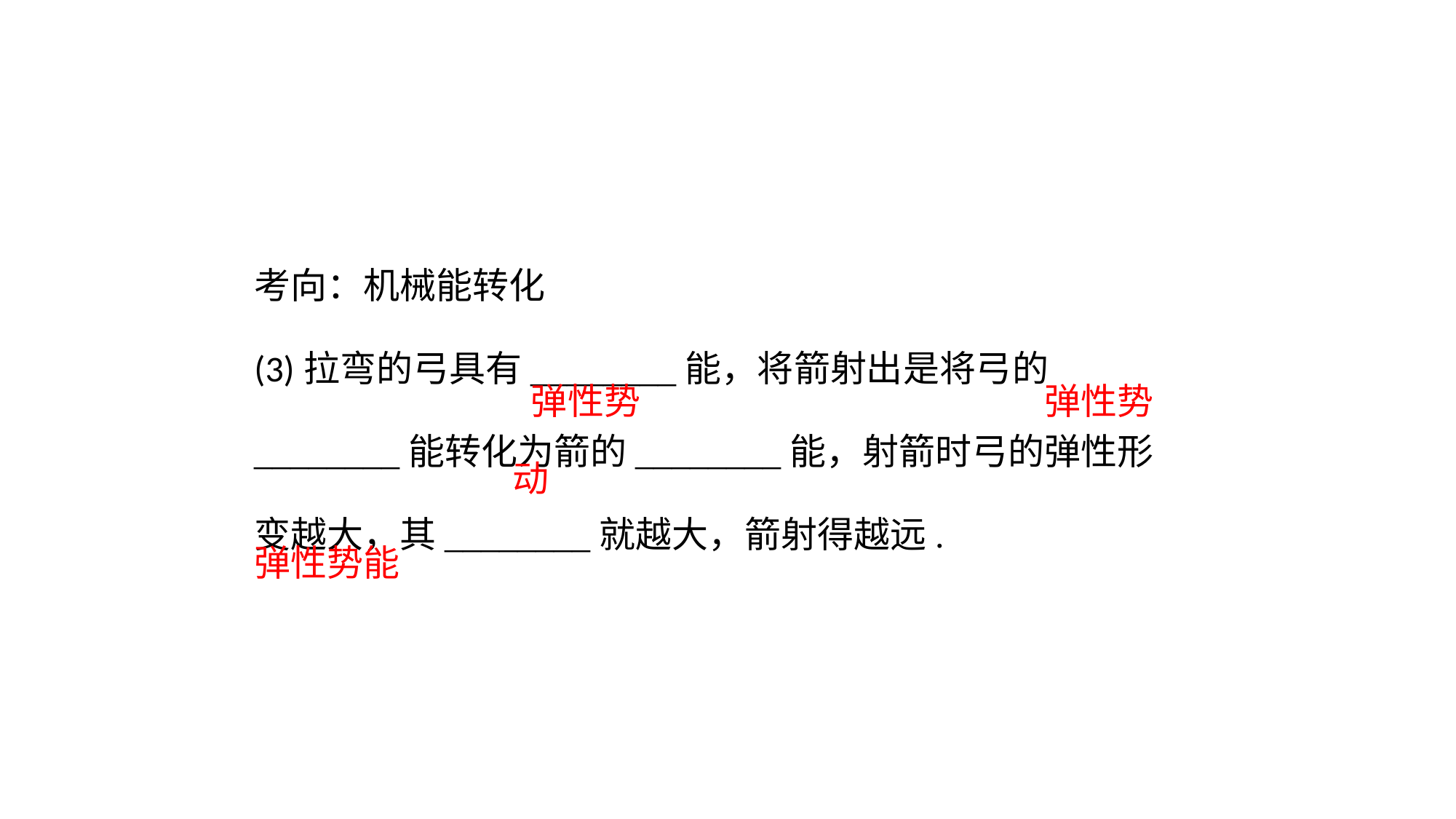

考向：机械能转化(3)拉弯的弓具有________能，将箭射出是将弓的________能转化为箭的________能，射箭时弓的弹性形变越大，其________就越大，箭射得越远.
弹性势
弹性势
动
弹性势能